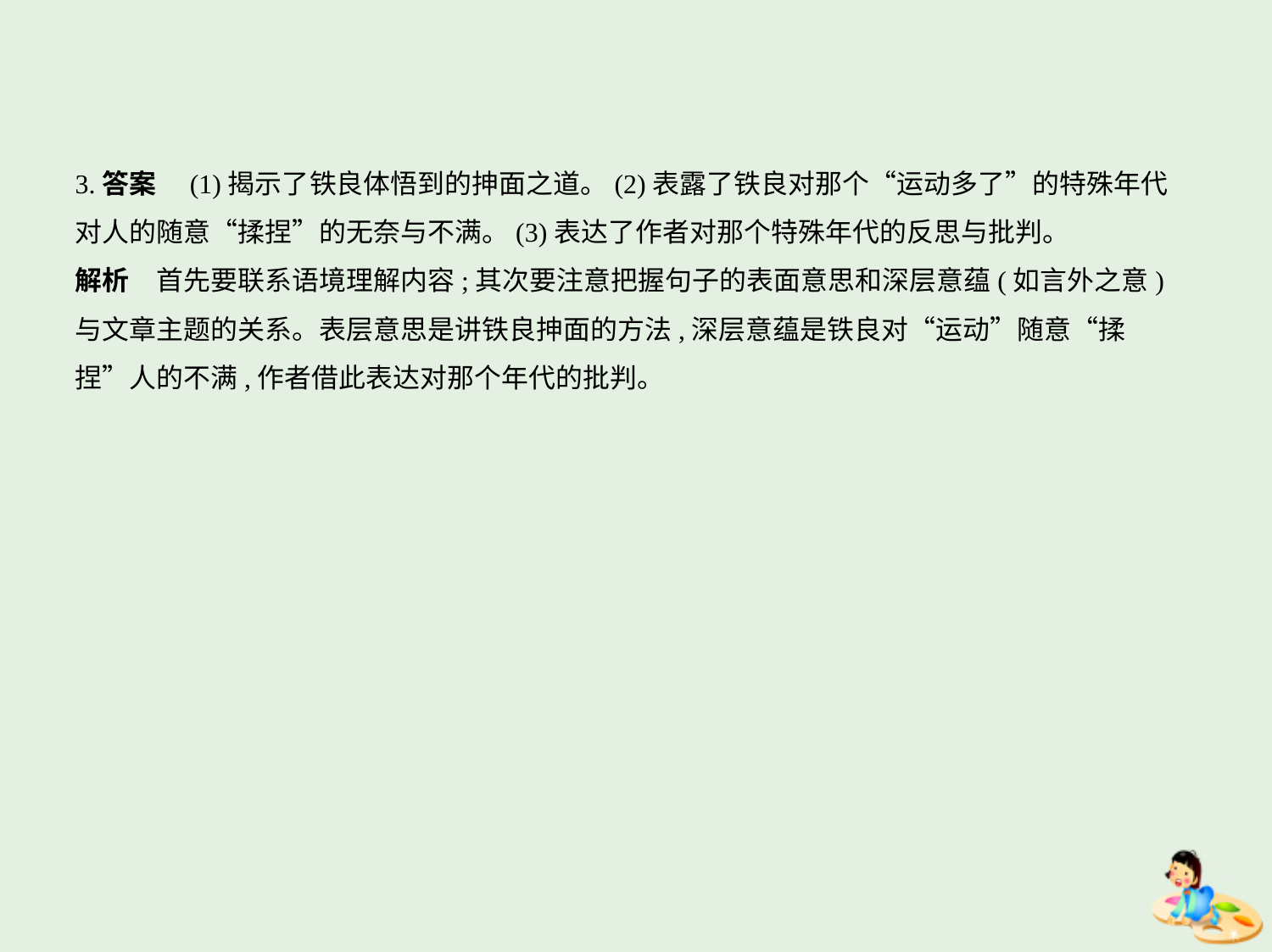

3.答案　(1)揭示了铁良体悟到的抻面之道。(2)表露了铁良对那个“运动多了”的特殊年代
对人的随意“揉捏”的无奈与不满。(3)表达了作者对那个特殊年代的反思与批判。
解析　首先要联系语境理解内容;其次要注意把握句子的表面意思和深层意蕴(如言外之意)
与文章主题的关系。表层意思是讲铁良抻面的方法,深层意蕴是铁良对“运动”随意“揉
捏”人的不满,作者借此表达对那个年代的批判。